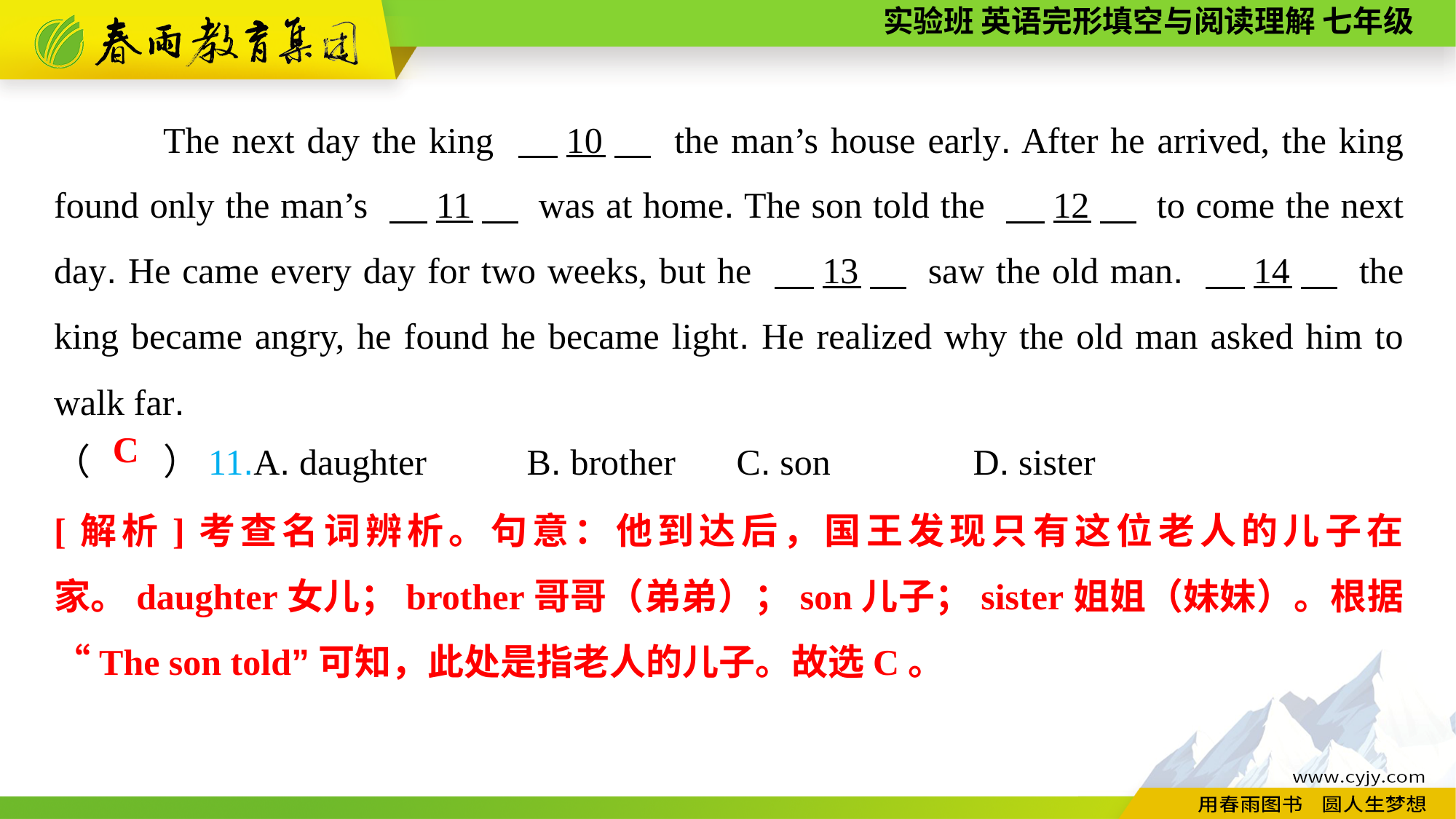

The next day the king 　10　 the man’s house early. After he arrived, the king found only the man’s 　11　 was at home. The son told the 　12　 to come the next day. He came every day for two weeks, but he 　13　 saw the old man. 　14　 the king became angry, he found he became light. He realized why the old man asked him to walk far.
（　　）11.A. daughter           B. brother	   C. son	     D. sister
C
[解析]考查名词辨析。句意：他到达后，国王发现只有这位老人的儿子在家。daughter女儿；brother哥哥（弟弟）；son儿子；sister姐姐（妹妹）。根据“The son told”可知，此处是指老人的儿子。故选C。